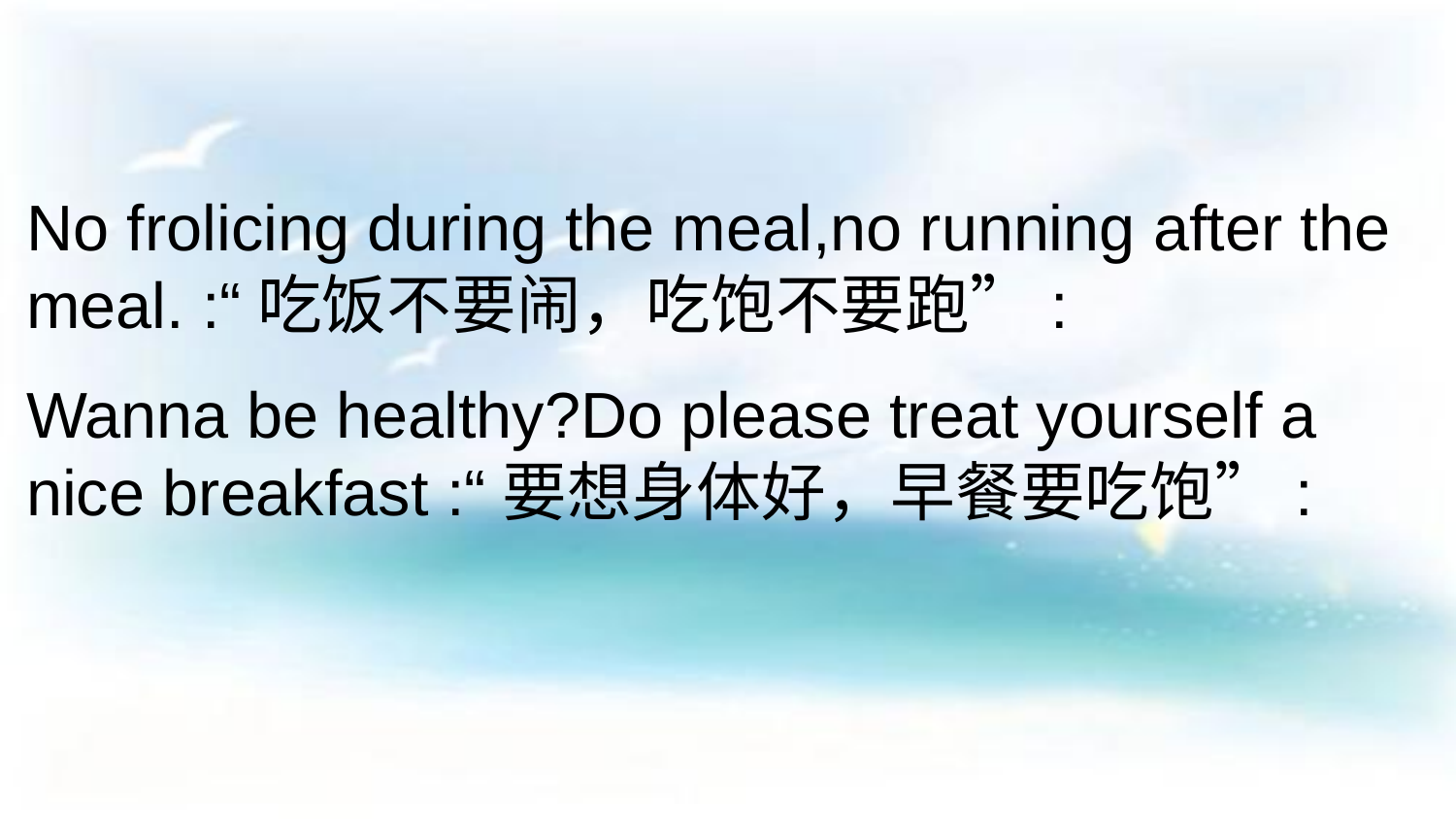

No frolicing during the meal,no running after the meal. :“吃饭不要闹，吃饱不要跑”:
Wanna be healthy?Do please treat yourself a nice breakfast :“要想身体好，早餐要吃饱”: